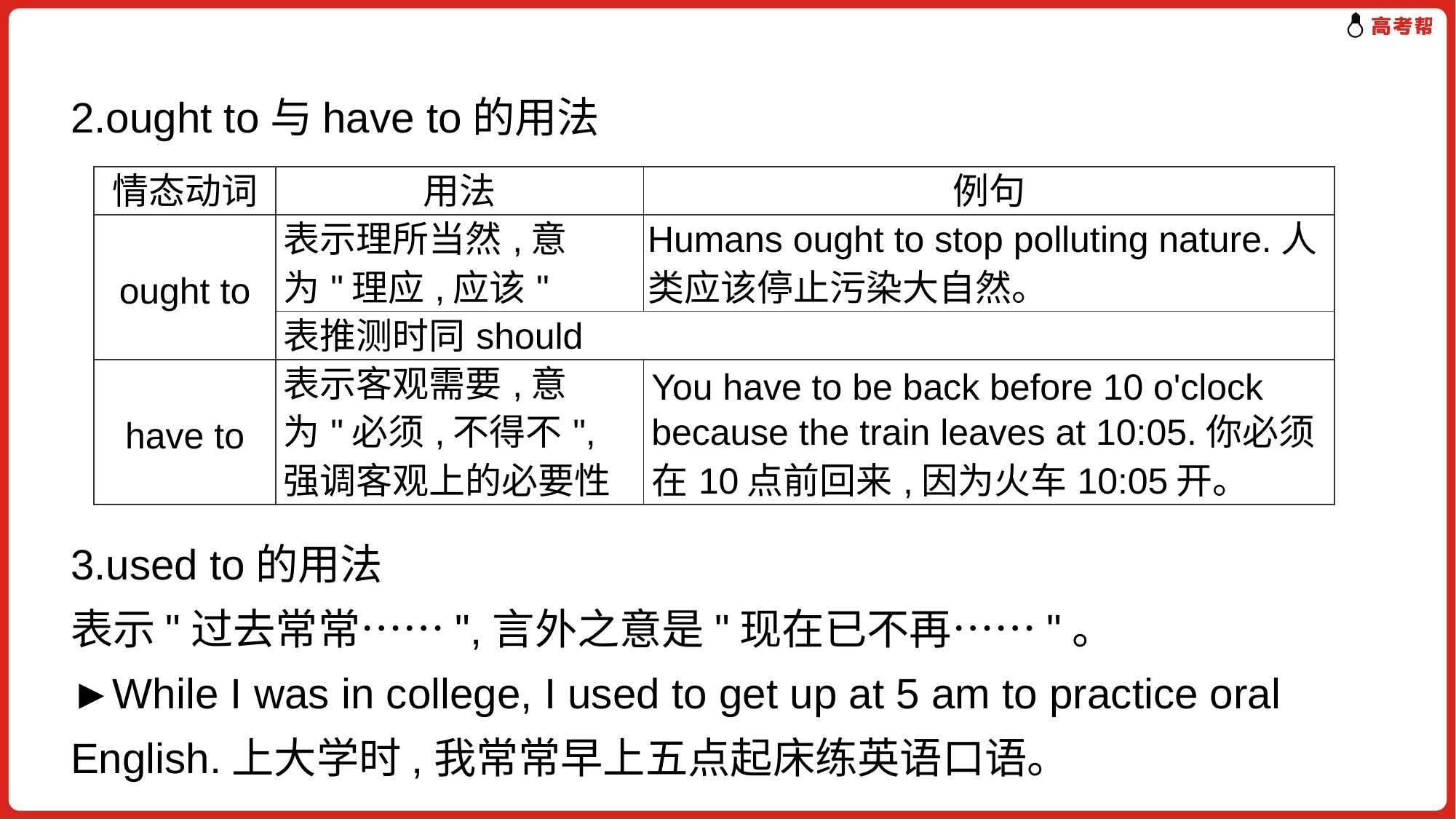

2.ought to与have to的用法

3.used to的用法
表示"过去常常……",言外之意是"现在已不再……"。
►While I was in college, I used to get up at 5 am to practice oral English.上大学时,我常常早上五点起床练英语口语。
| 情态动词 | 用法 | 例句 |
| --- | --- | --- |
| ought to | 表示理所当然,意为"理应,应该" | Humans ought to stop polluting nature.人类应该停止污染大自然。 |
|  | 表推测时同should |  |
| have to | 表示客观需要,意为"必须,不得不",强调客观上的必要性 | You have to be back before 10 o'clock because the train leaves at 10:05.你必须在10点前回来,因为火车10:05开。 |